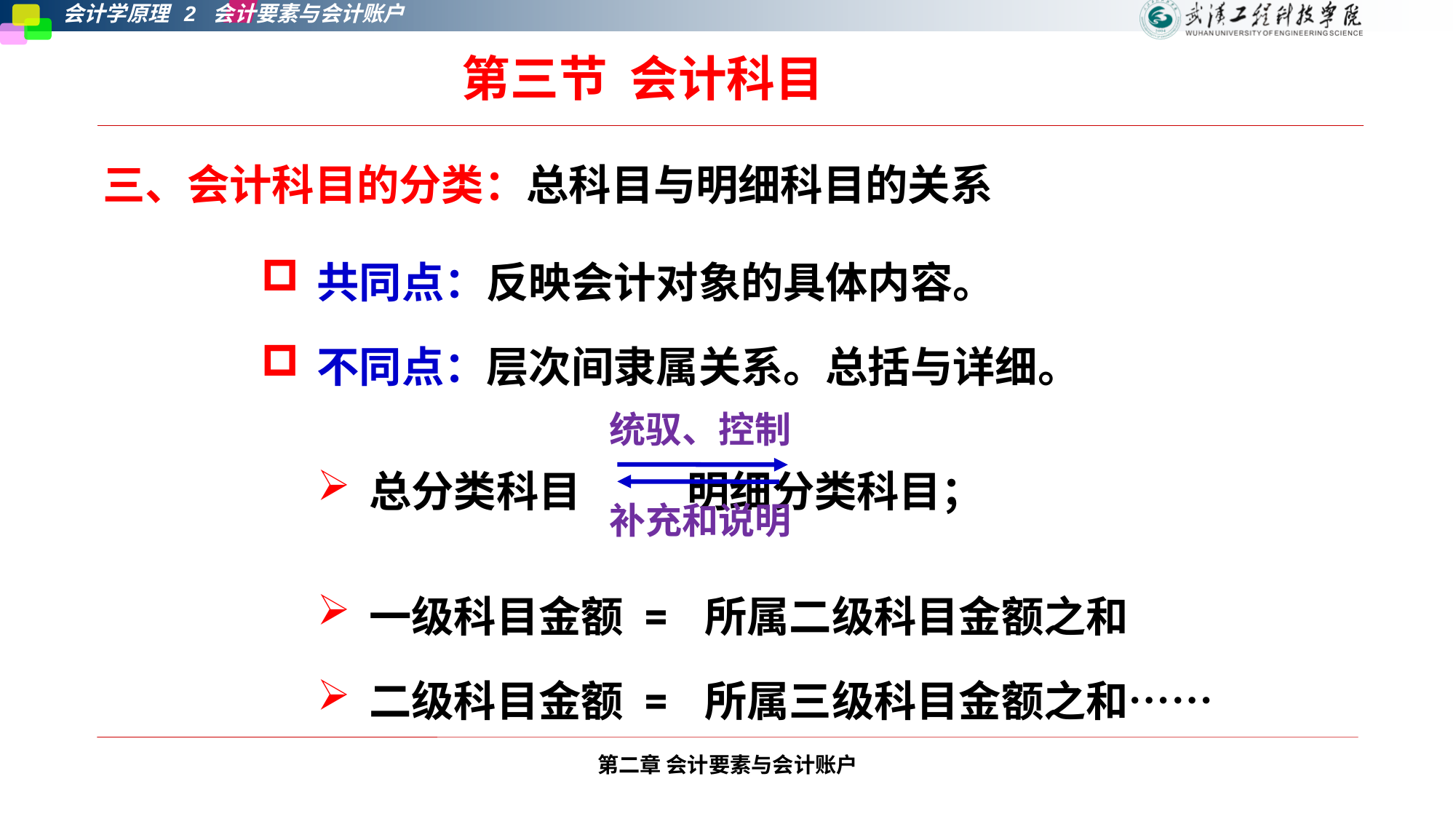

第三节  会计科目
# 三、会计科目的分类：总科目与明细科目的关系
共同点：反映会计对象的具体内容。
不同点：层次间隶属关系。总括与详细。

总分类科目           明细分类科目；

一级科目金额 = 所属二级科目金额之和
二级科目金额 = 所属三级科目金额之和……
统驭、控制
补充和说明
第二章 会计要素与会计账户